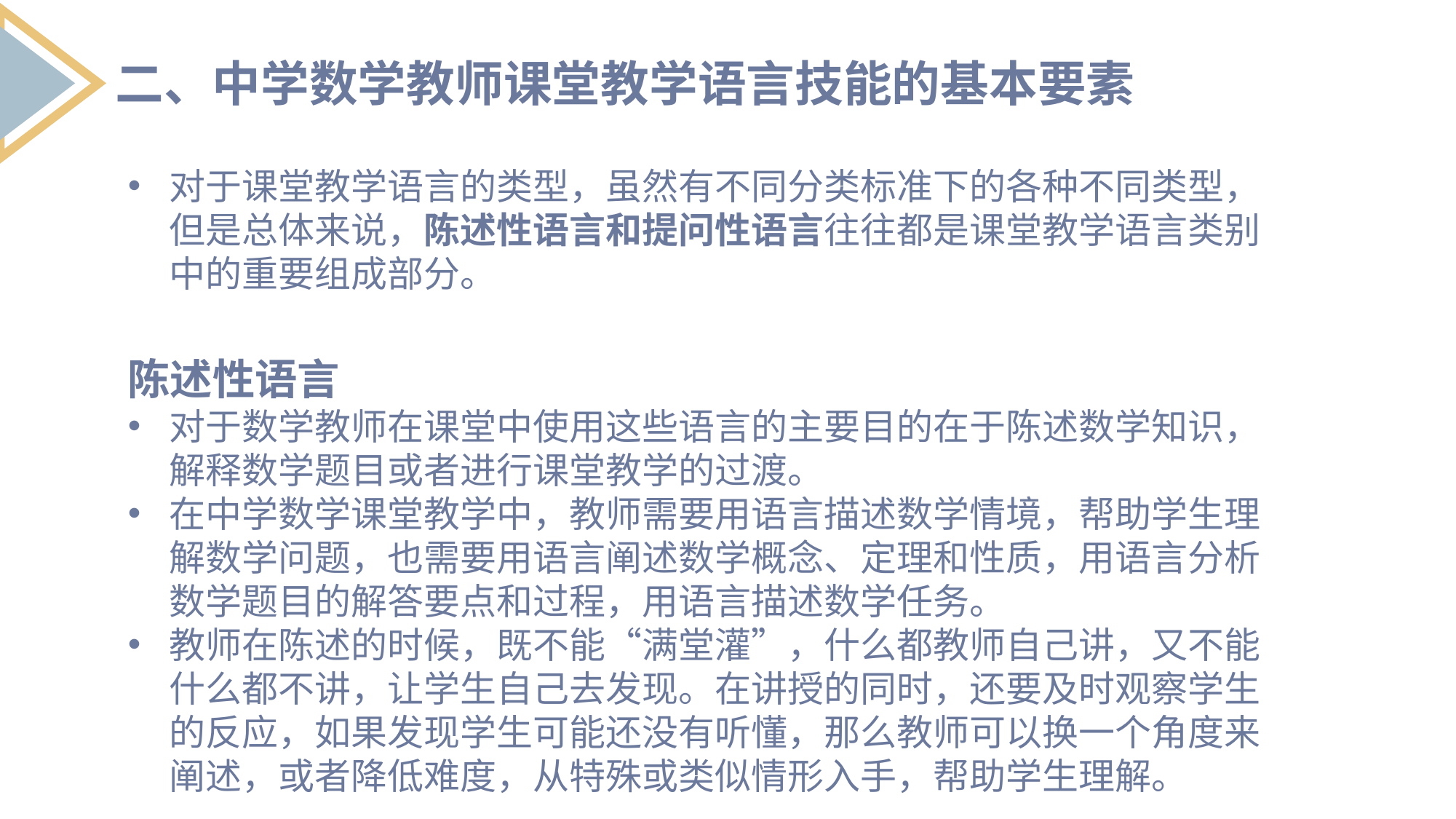

二、中学数学教师课堂教学语言技能的基本要素
对于课堂教学语言的类型，虽然有不同分类标准下的各种不同类型，但是总体来说，陈述性语言和提问性语言往往都是课堂教学语言类别中的重要组成部分。

陈述性语言
对于数学教师在课堂中使用这些语言的主要目的在于陈述数学知识，解释数学题目或者进行课堂教学的过渡。
在中学数学课堂教学中，教师需要用语言描述数学情境，帮助学生理解数学问题，也需要用语言阐述数学概念、定理和性质，用语言分析数学题目的解答要点和过程，用语言描述数学任务。
教师在陈述的时候，既不能“满堂灌”，什么都教师自己讲，又不能什么都不讲，让学生自己去发现。在讲授的同时，还要及时观察学生的反应，如果发现学生可能还没有听懂，那么教师可以换一个角度来阐述，或者降低难度，从特殊或类似情形入手，帮助学生理解。